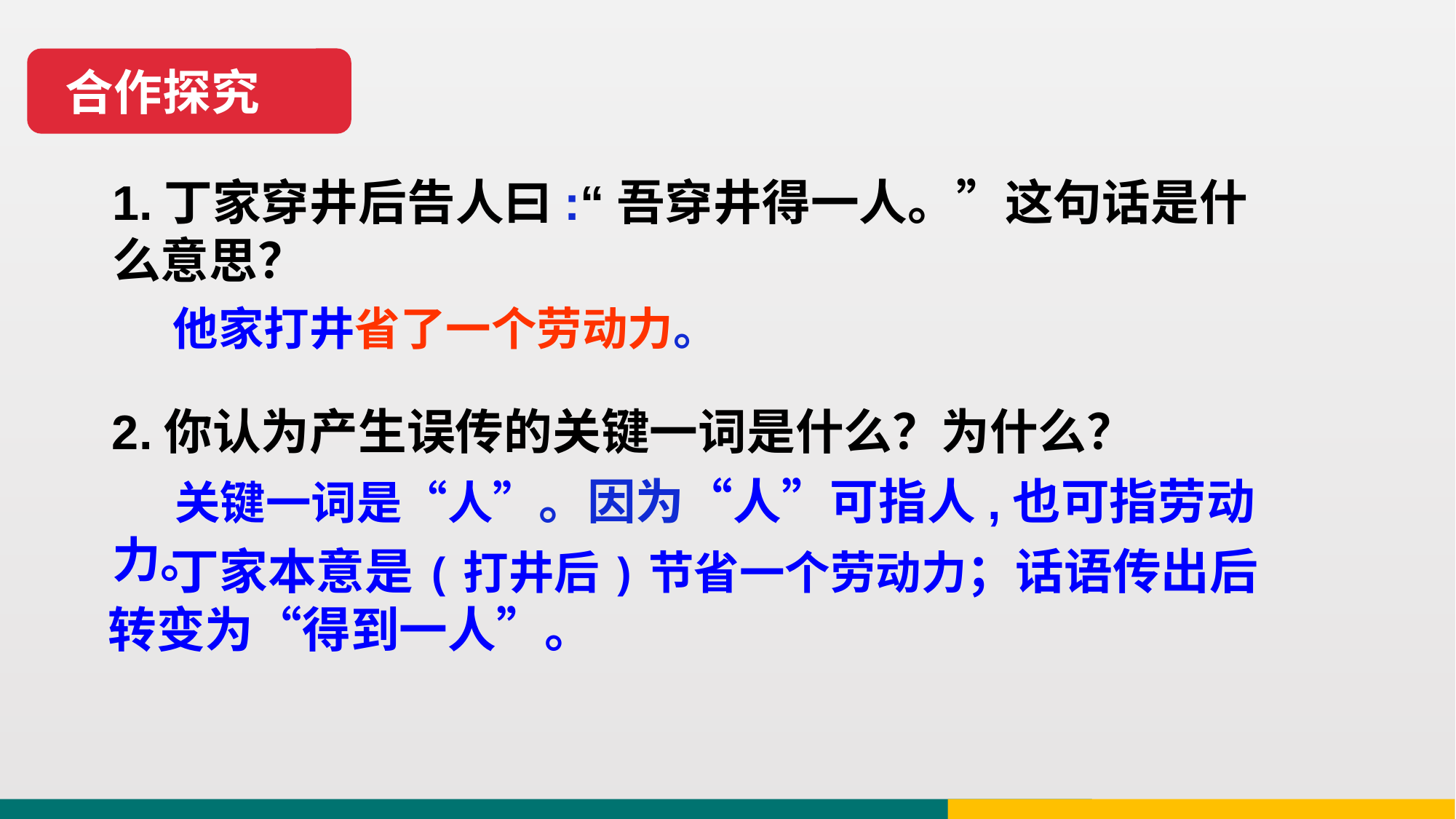

合作探究
1.丁家穿井后告人曰:“吾穿井得一人。”这句话是什么意思？
    他家打井省了一个劳动力。
2.你认为产生误传的关键一词是什么？为什么？
     关键一词是“人”。因为“人”可指人,也可指劳动力。
     丁家本意是(打井后)节省一个劳动力；话语传出后转变为“得到一人”。